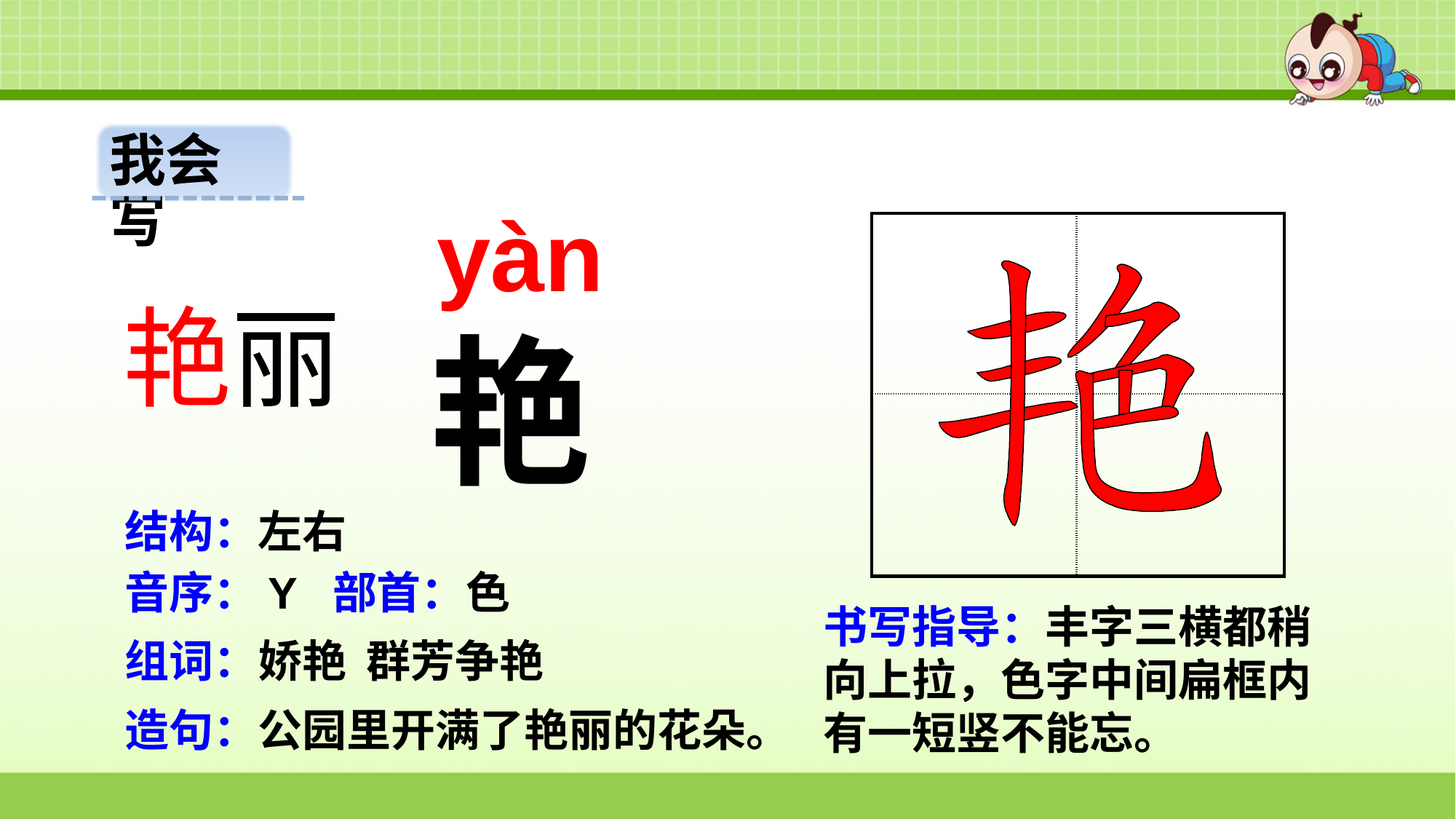

我会写

yàn
|  |  |
| --- | --- |
|  |  |

艳丽

艳

结构：左右
音序：Y  部首：色
书写指导：丰字三横都稍向上拉，色字中间扁框内有一短竖不能忘。
组词：娇艳  群芳争艳
造句：公园里开满了艳丽的花朵。